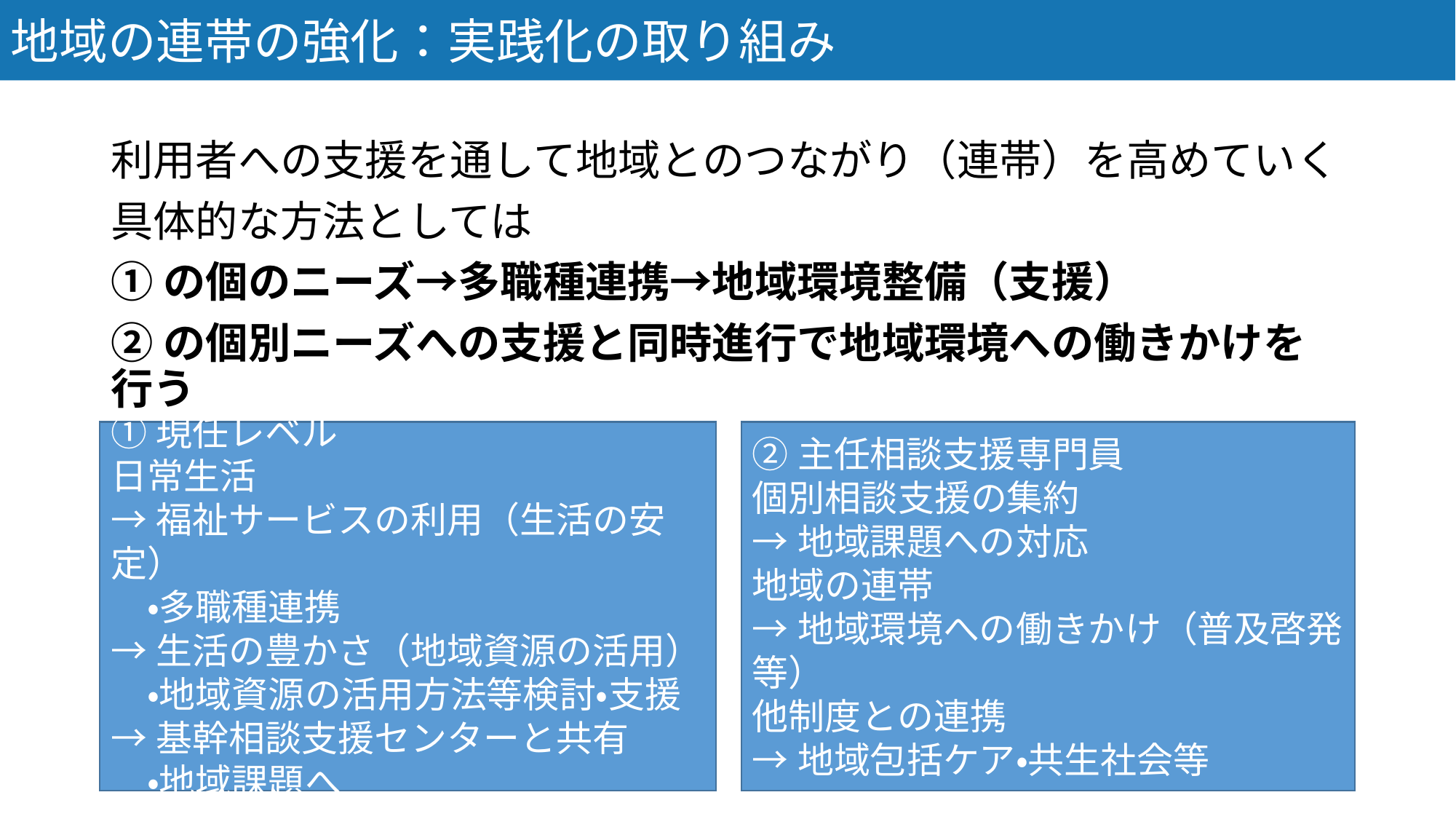

地域の連帯の強化：実践化の取り組み
利用者への支援を通して地域とのつながり（連帯）を高めていく
具体的な方法としては
①の個のニーズ→多職種連携→地域環境整備（支援）
②の個別ニーズへの支援と同時進行で地域環境への働きかけを行う

①現任レベル
日常生活
→福祉サービスの利用（生活の安定）
　・多職種連携
→生活の豊かさ（地域資源の活用）
　・地域資源の活用方法等検討・支援
→基幹相談支援センターと共有
　・地域課題へ
②主任相談支援専門員
個別相談支援の集約
→地域課題への対応
地域の連帯
→地域環境への働きかけ（普及啓発等）
他制度との連携
→地域包括ケア・共生社会等